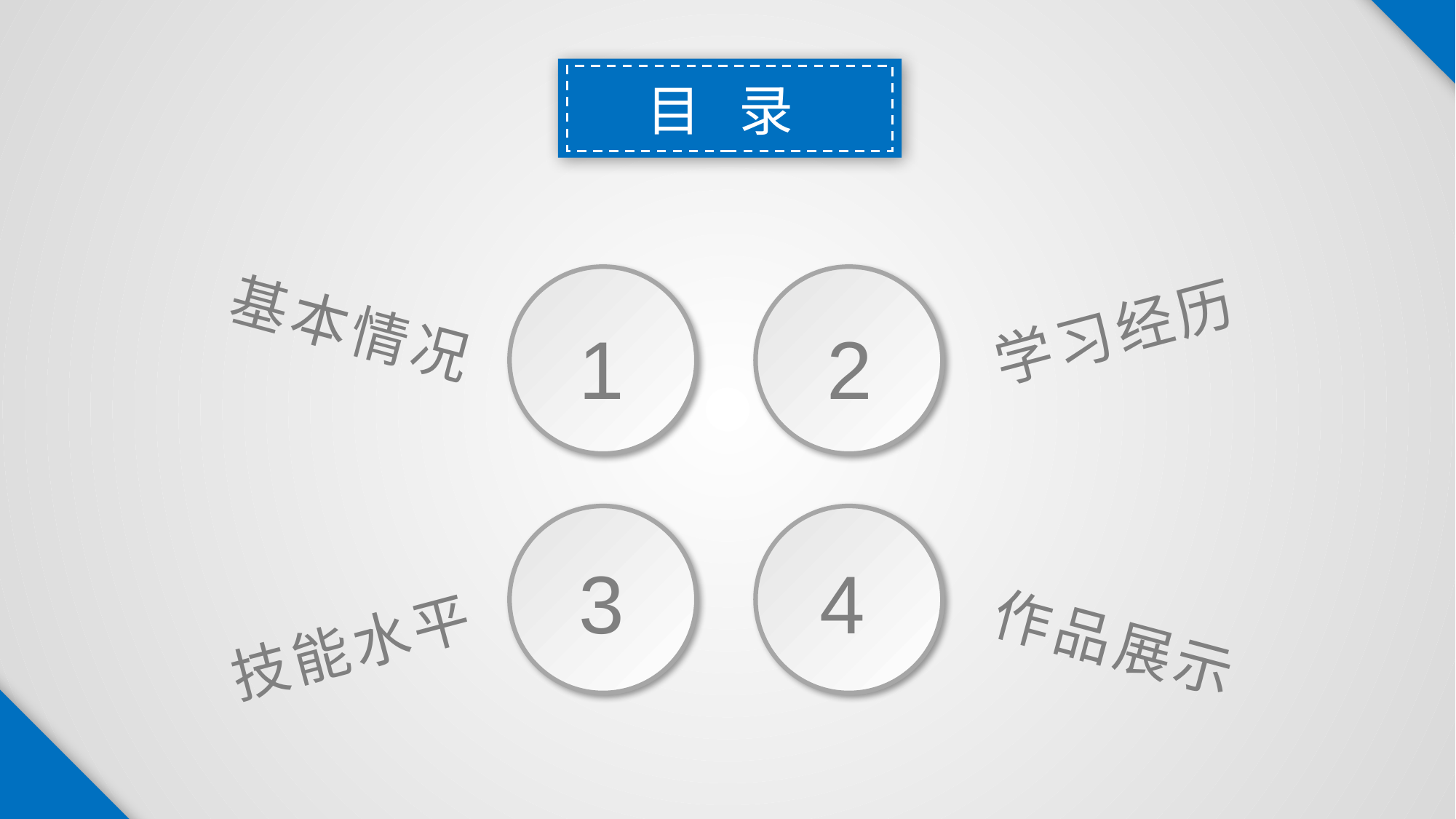

目  录

基本情况
学习经历
1
2

3
4
技能水平
作品展示